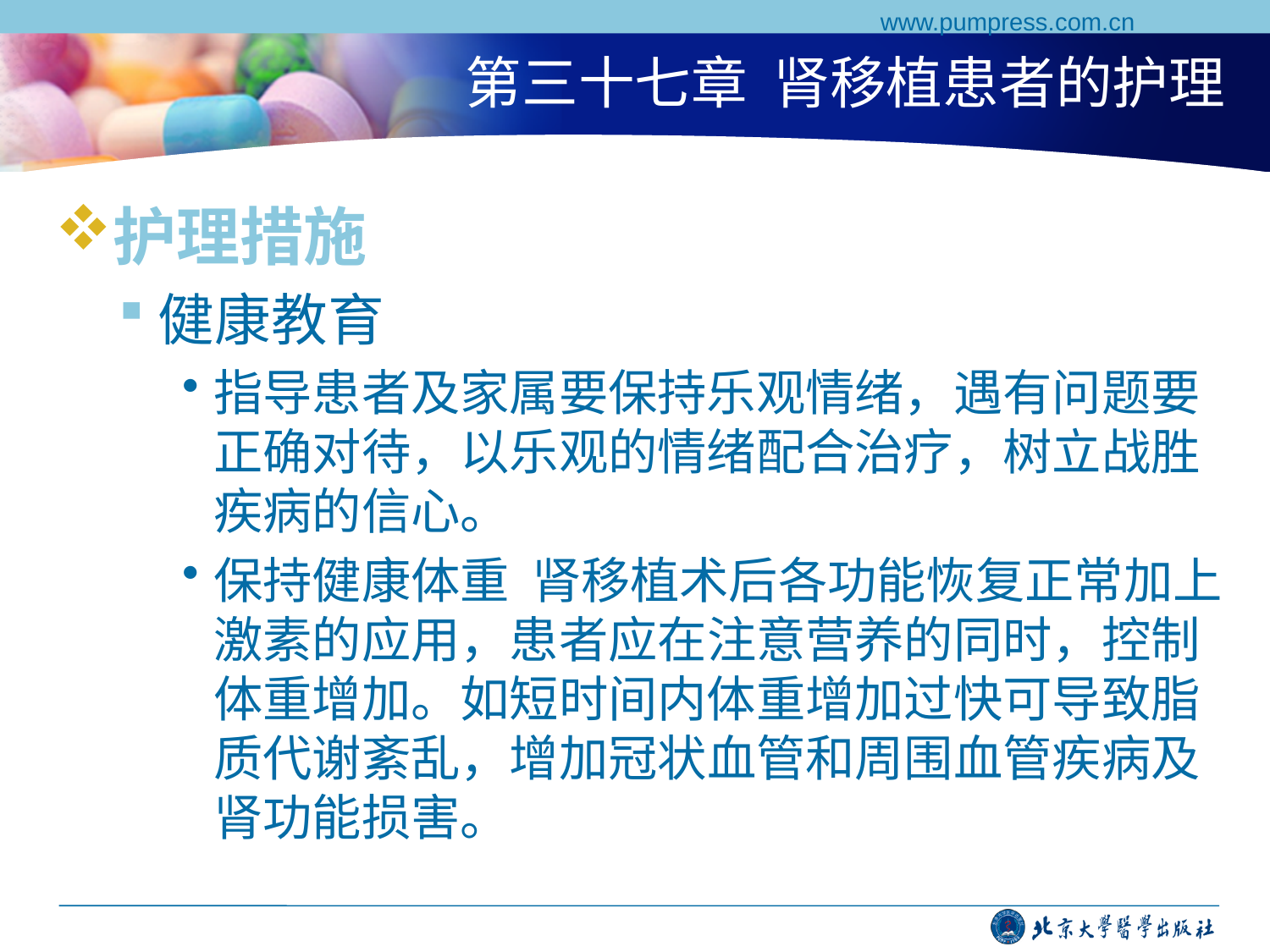

www.pumpress.com.cn
# 第三十七章  肾移植患者的护理
护理措施
健康教育
指导患者及家属要保持乐观情绪，遇有问题要正确对待，以乐观的情绪配合治疗，树立战胜疾病的信心。
保持健康体重  肾移植术后各功能恢复正常加上激素的应用，患者应在注意营养的同时，控制体重增加。如短时间内体重增加过快可导致脂质代谢紊乱，增加冠状血管和周围血管疾病及肾功能损害。